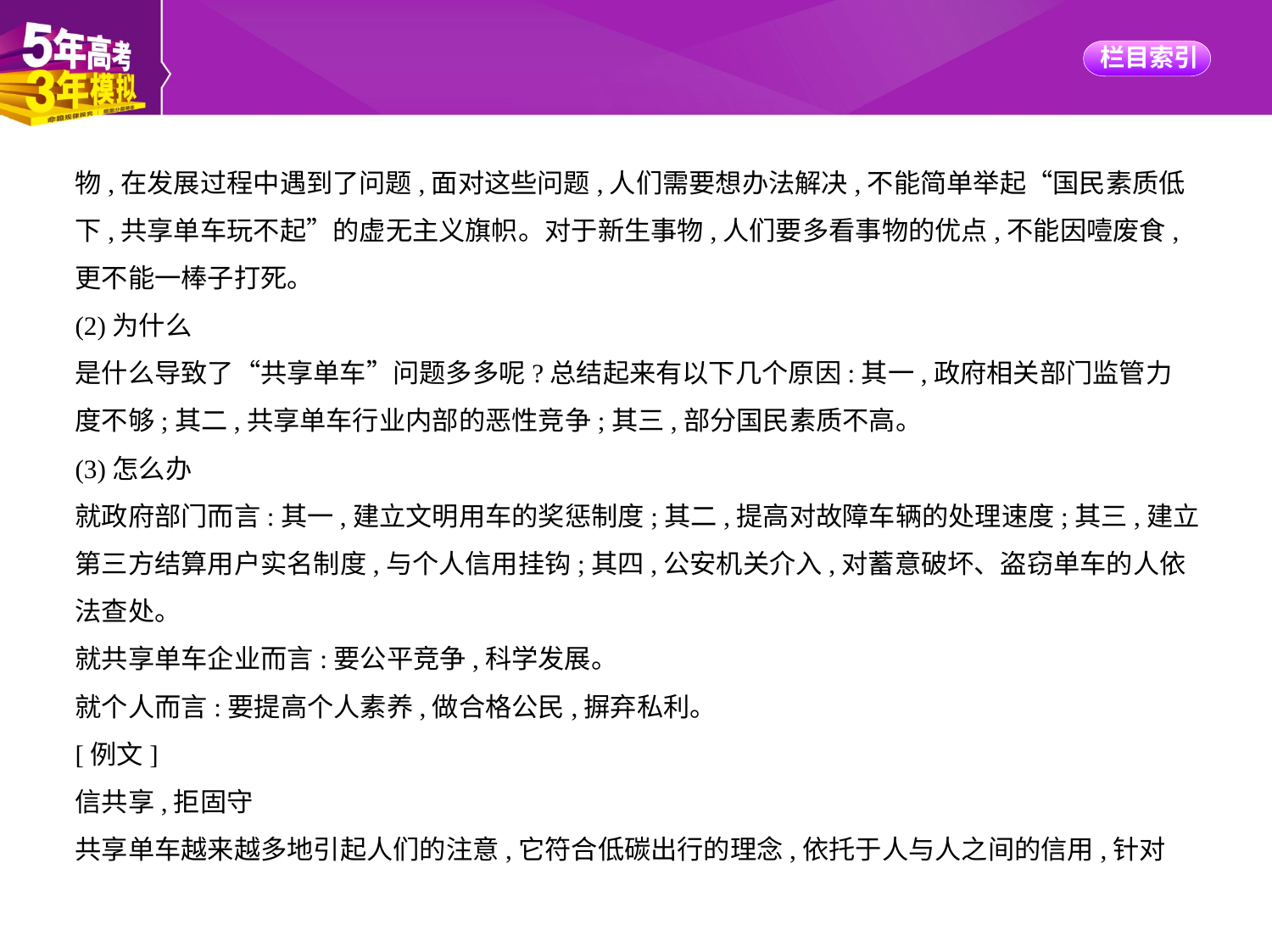

物,在发展过程中遇到了问题,面对这些问题,人们需要想办法解决,不能简单举起“国民素质低
下,共享单车玩不起”的虚无主义旗帜。对于新生事物,人们要多看事物的优点,不能因噎废食,
更不能一棒子打死。
(2)为什么
是什么导致了“共享单车”问题多多呢?总结起来有以下几个原因:其一,政府相关部门监管力
度不够;其二,共享单车行业内部的恶性竞争;其三,部分国民素质不高。
(3)怎么办
就政府部门而言:其一,建立文明用车的奖惩制度;其二,提高对故障车辆的处理速度;其三,建立
第三方结算用户实名制度,与个人信用挂钩;其四,公安机关介入,对蓄意破坏、盗窃单车的人依
法查处。
就共享单车企业而言:要公平竞争,科学发展。
就个人而言:要提高个人素养,做合格公民,摒弃私利。
[例文]
信共享,拒固守
共享单车越来越多地引起人们的注意,它符合低碳出行的理念,依托于人与人之间的信用,针对